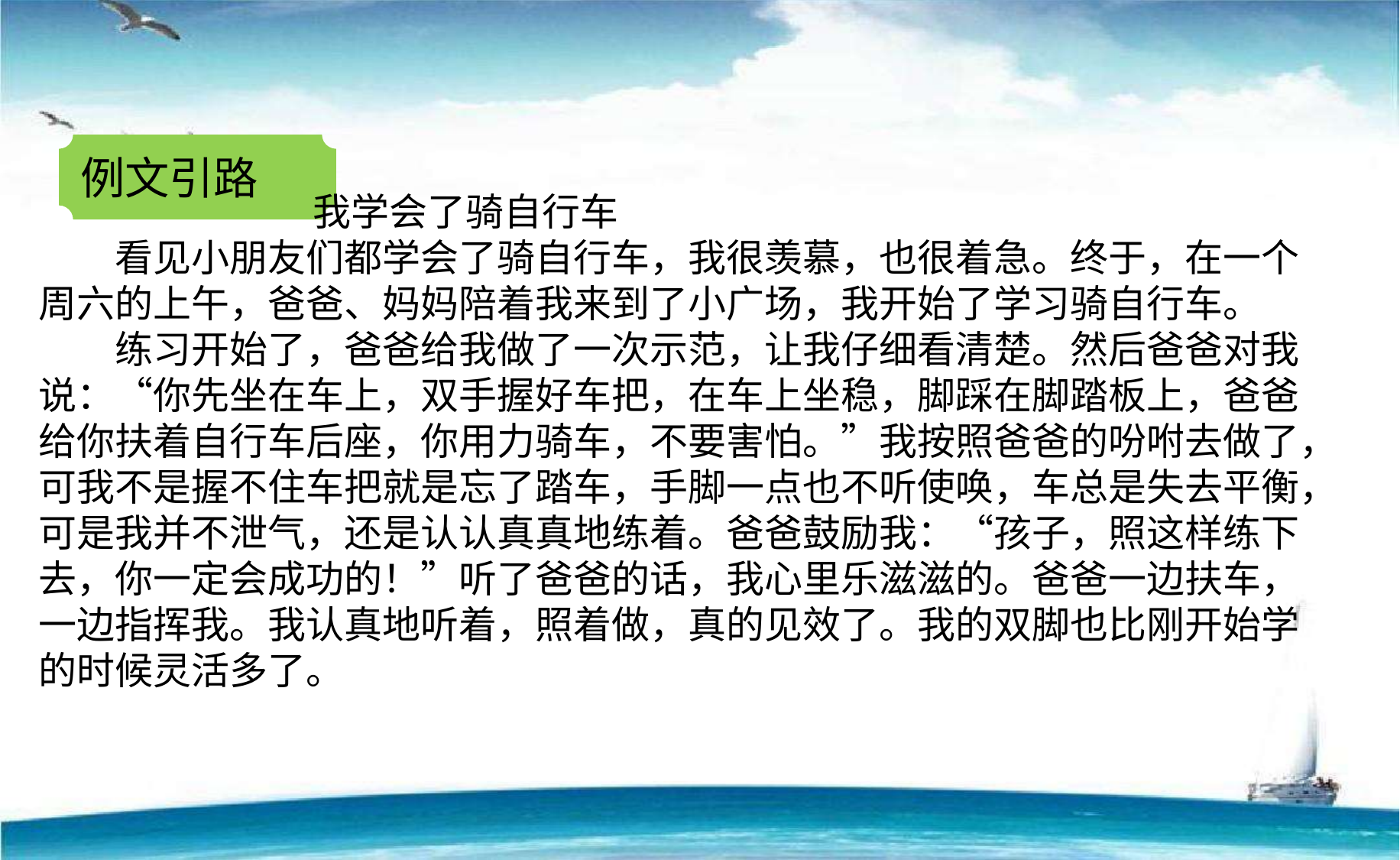

例文引路
                      我学会了骑自行车
看见小朋友们都学会了骑自行车，我很羡慕，也很着急。终于，在一个周六的上午，爸爸、妈妈陪着我来到了小广场，我开始了学习骑自行车。
练习开始了，爸爸给我做了一次示范，让我仔细看清楚。然后爸爸对我说：“你先坐在车上，双手握好车把，在车上坐稳，脚踩在脚踏板上，爸爸给你扶着自行车后座，你用力骑车，不要害怕。”我按照爸爸的吩咐去做了，可我不是握不住车把就是忘了踏车，手脚一点也不听使唤，车总是失去平衡，可是我并不泄气，还是认认真真地练着。爸爸鼓励我：“孩子，照这样练下去，你一定会成功的！”听了爸爸的话，我心里乐滋滋的。爸爸一边扶车，一边指挥我。我认真地听着，照着做，真的见效了。我的双脚也比刚开始学的时候灵活多了。